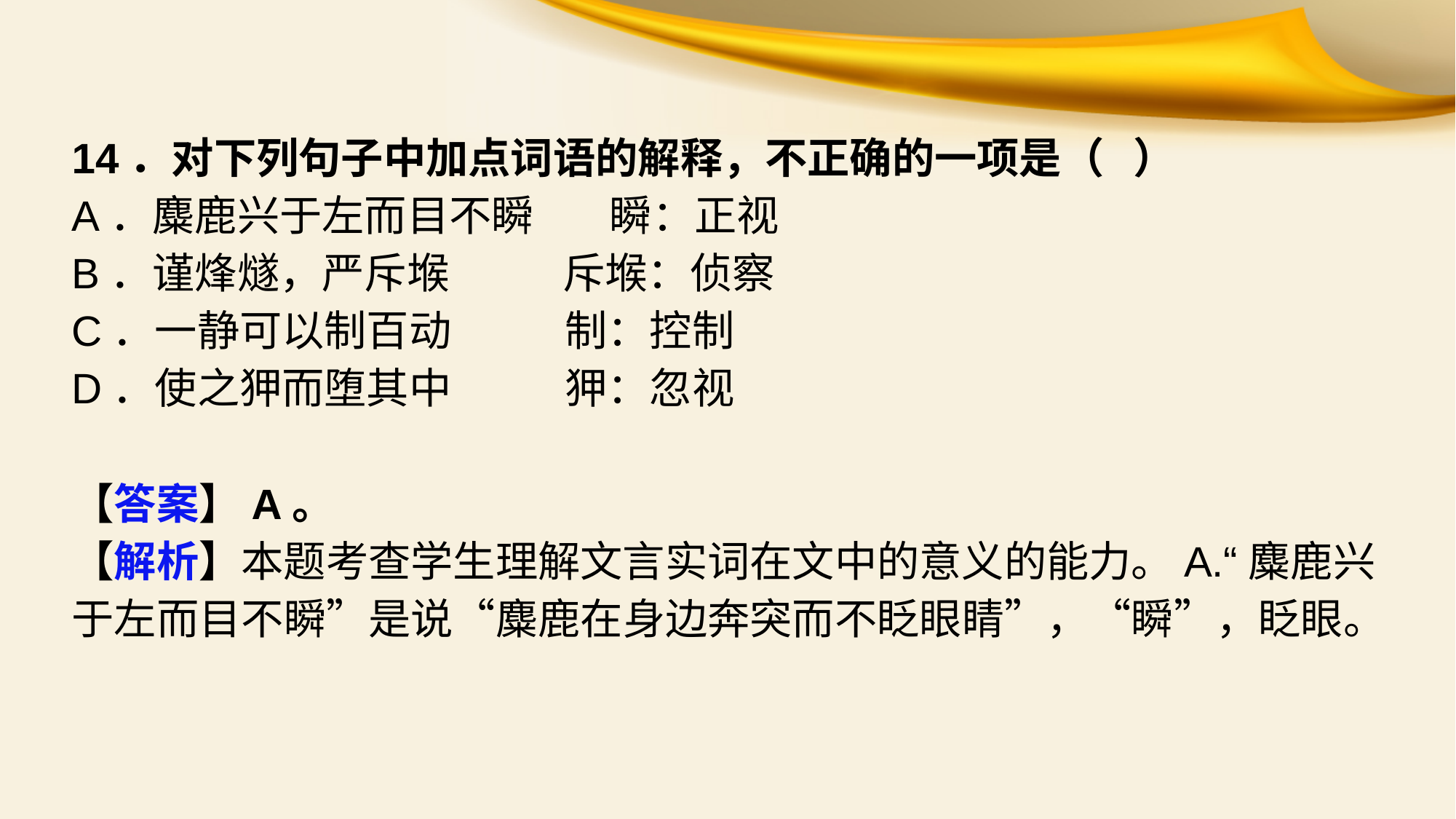

14．对下列句子中加点词语的解释，不正确的一项是（   ）
A．麋鹿兴于左而目不瞬        瞬：正视
B．谨烽燧，严斥堠            斥堠：侦察
C．一静可以制百动            制：控制
D．使之狎而堕其中            狎：忽视

【答案】A。
【解析】本题考查学生理解文言实词在文中的意义的能力。A.“麋鹿兴于左而目不瞬”是说“麋鹿在身边奔突而不眨眼睛”，“瞬”，眨眼。